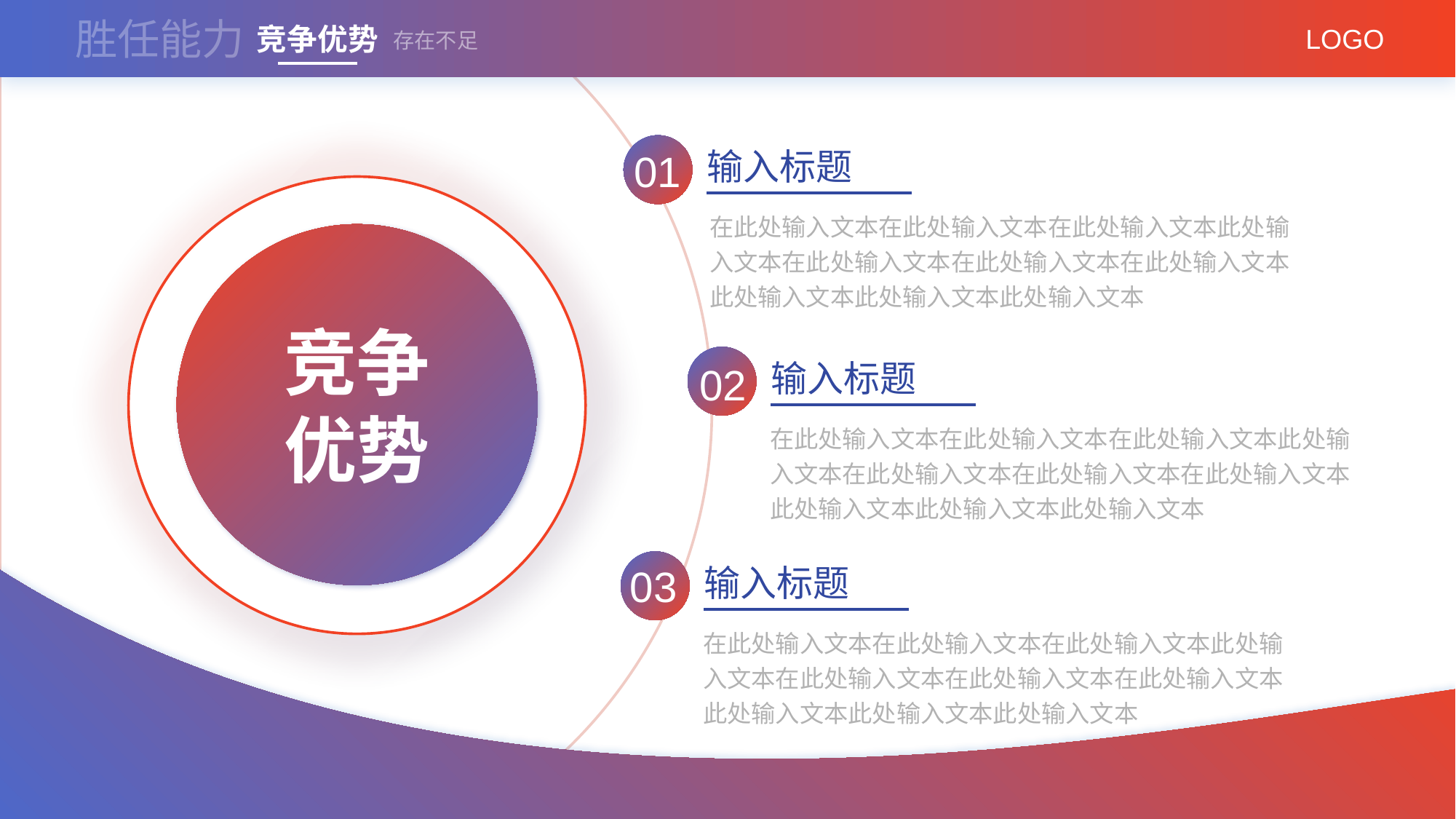

胜任能力
竞争优势
LOGO
存在不足

输入标题
01
在此处输入文本在此处输入文本在此处输入文本此处输入文本在此处输入文本在此处输入文本在此处输入文本此处输入文本此处输入文本此处输入文本
竞争
优势
竞争
优势

输入标题
02
在此处输入文本在此处输入文本在此处输入文本此处输入文本在此处输入文本在此处输入文本在此处输入文本此处输入文本此处输入文本此处输入文本

03
输入标题
在此处输入文本在此处输入文本在此处输入文本此处输入文本在此处输入文本在此处输入文本在此处输入文本此处输入文本此处输入文本此处输入文本